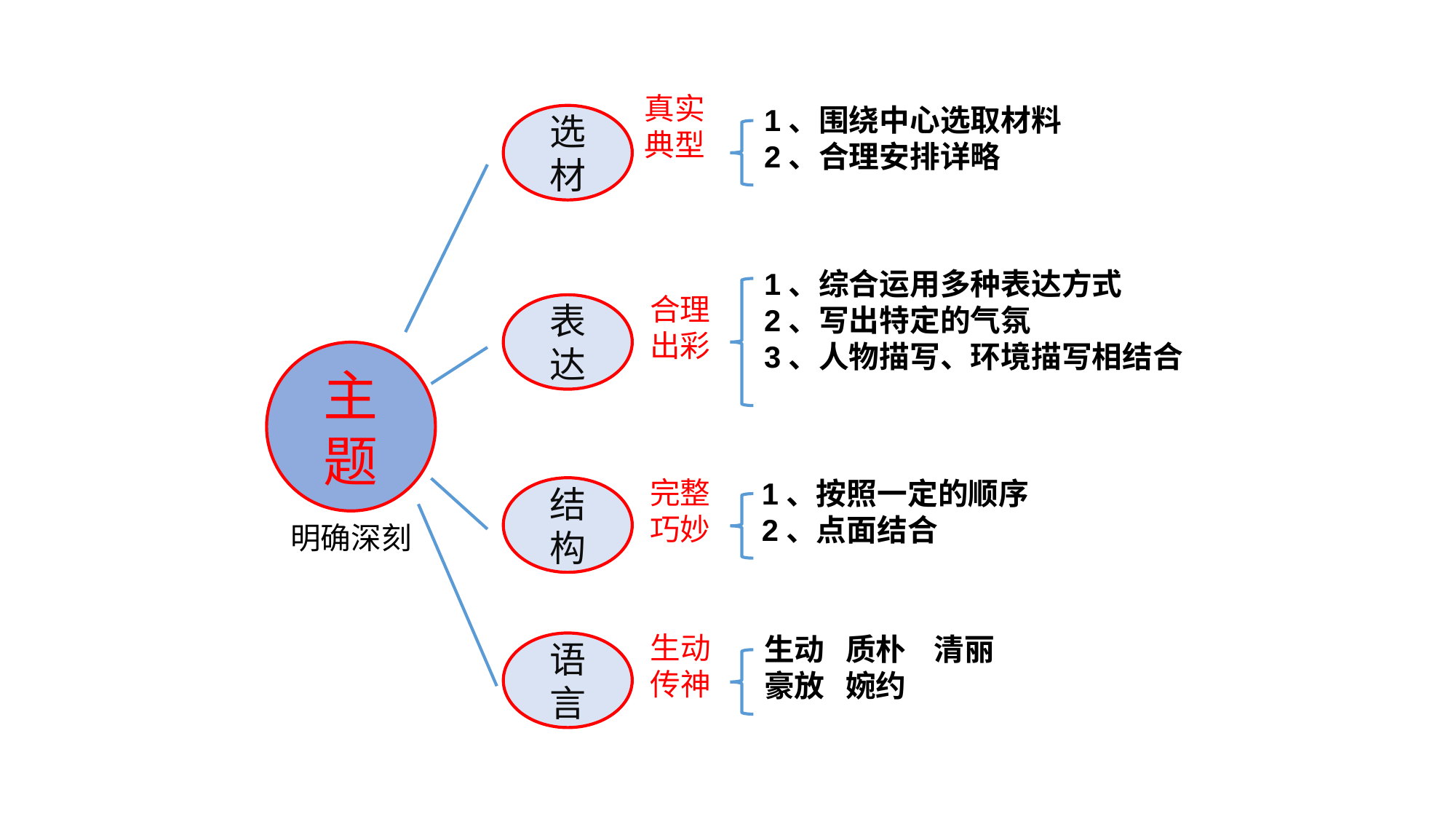

真实
典型
1、围绕中心选取材料
2、合理安排详略
选材

1、综合运用多种表达方式
2、写出特定的气氛
3、人物描写、环境描写相结合

合理
出彩
表达
主题
完整
巧妙
1、按照一定的顺序
2、点面结合
结构

明确深刻
生动
传神
生动   质朴    清丽
豪放   婉约
语言